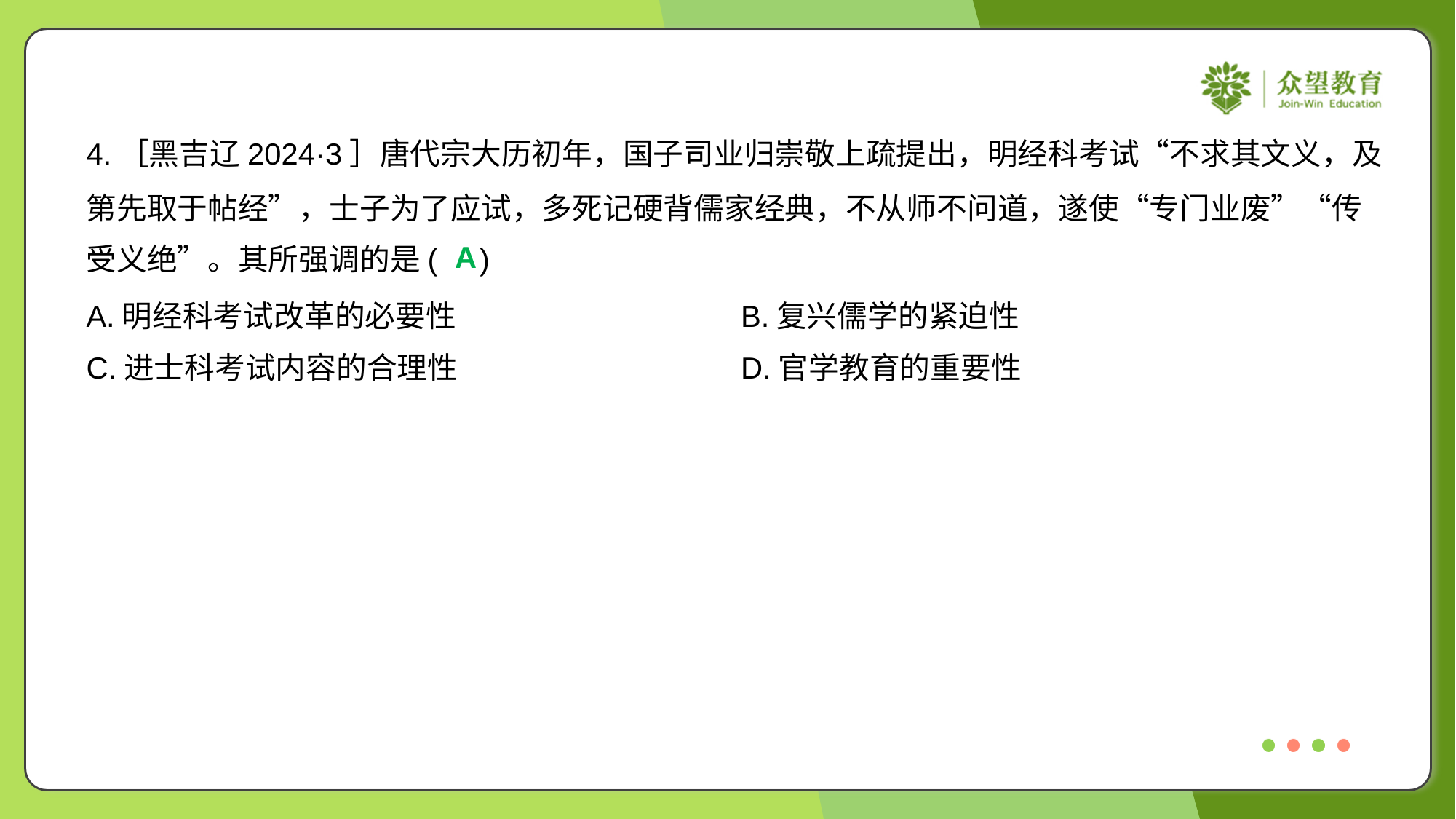

4.［黑吉辽2024·3］唐代宗大历初年，国子司业归崇敬上疏提出，明经科考试“不求其文义，及
第先取于帖经”，士子为了应试，多死记硬背儒家经典，不从师不问道，遂使“专门业废”“传
受义绝”。其所强调的是(     )
A
A.明经科考试改革的必要性	B.复兴儒学的紧迫性
C.进士科考试内容的合理性	D.官学教育的重要性